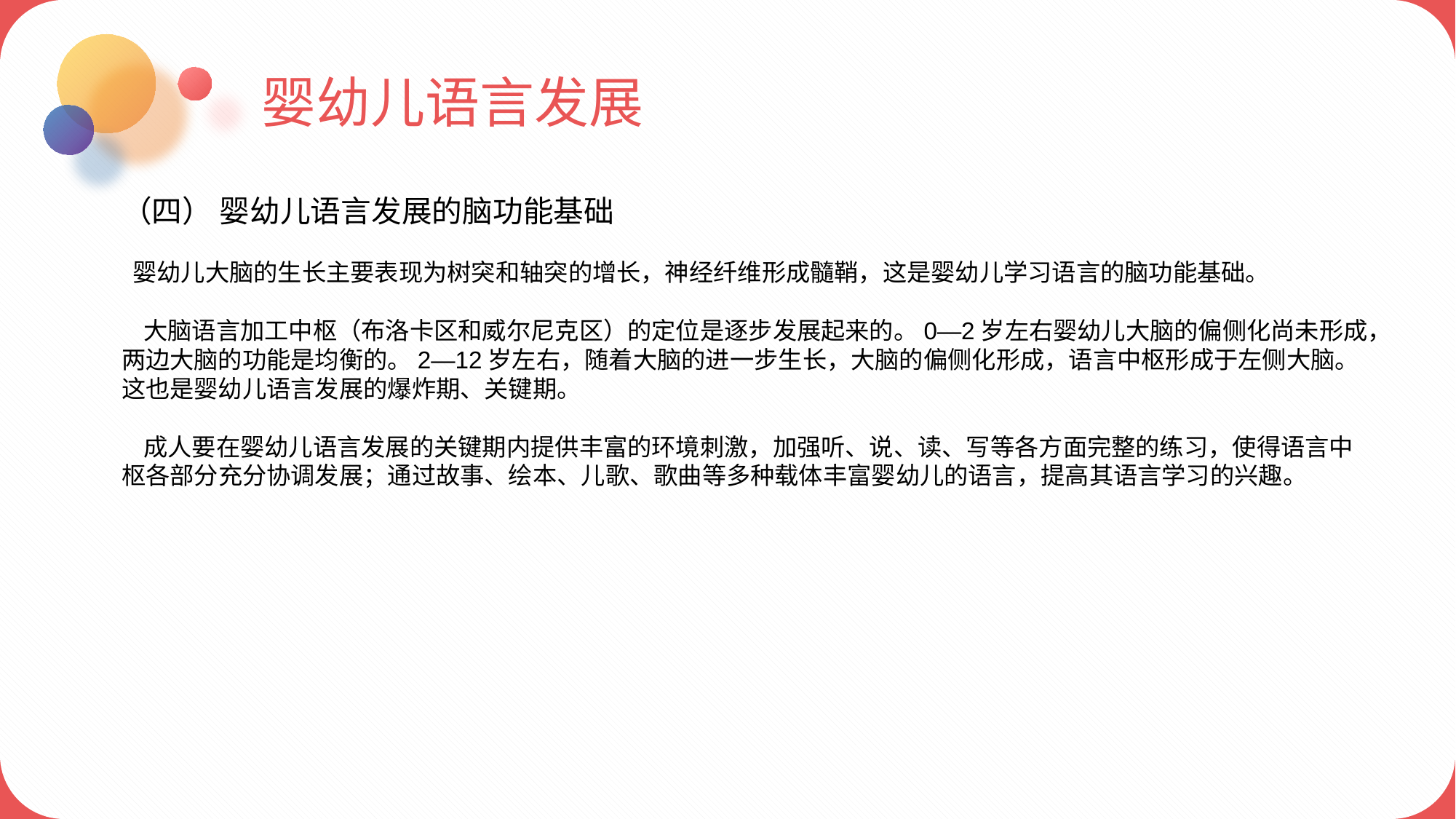

婴幼儿语言发展
（四） 婴幼儿语言发展的脑功能基础

 婴幼儿大脑的生长主要表现为树突和轴突的增长，神经纤维形成髓鞘，这是婴幼儿学习语言的脑功能基础。

   大脑语言加工中枢（布洛卡区和威尔尼克区）的定位是逐步发展起来的。0—2岁左右婴幼儿大脑的偏侧化尚未形成，两边大脑的功能是均衡的。2—12岁左右，随着大脑的进一步生长，大脑的偏侧化形成，语言中枢形成于左侧大脑。这也是婴幼儿语言发展的爆炸期、关键期。

   成人要在婴幼儿语言发展的关键期内提供丰富的环境刺激，加强听、说、读、写等各方面完整的练习，使得语言中枢各部分充分协调发展；通过故事、绘本、儿歌、歌曲等多种载体丰富婴幼儿的语言，提高其语言学习的兴趣。